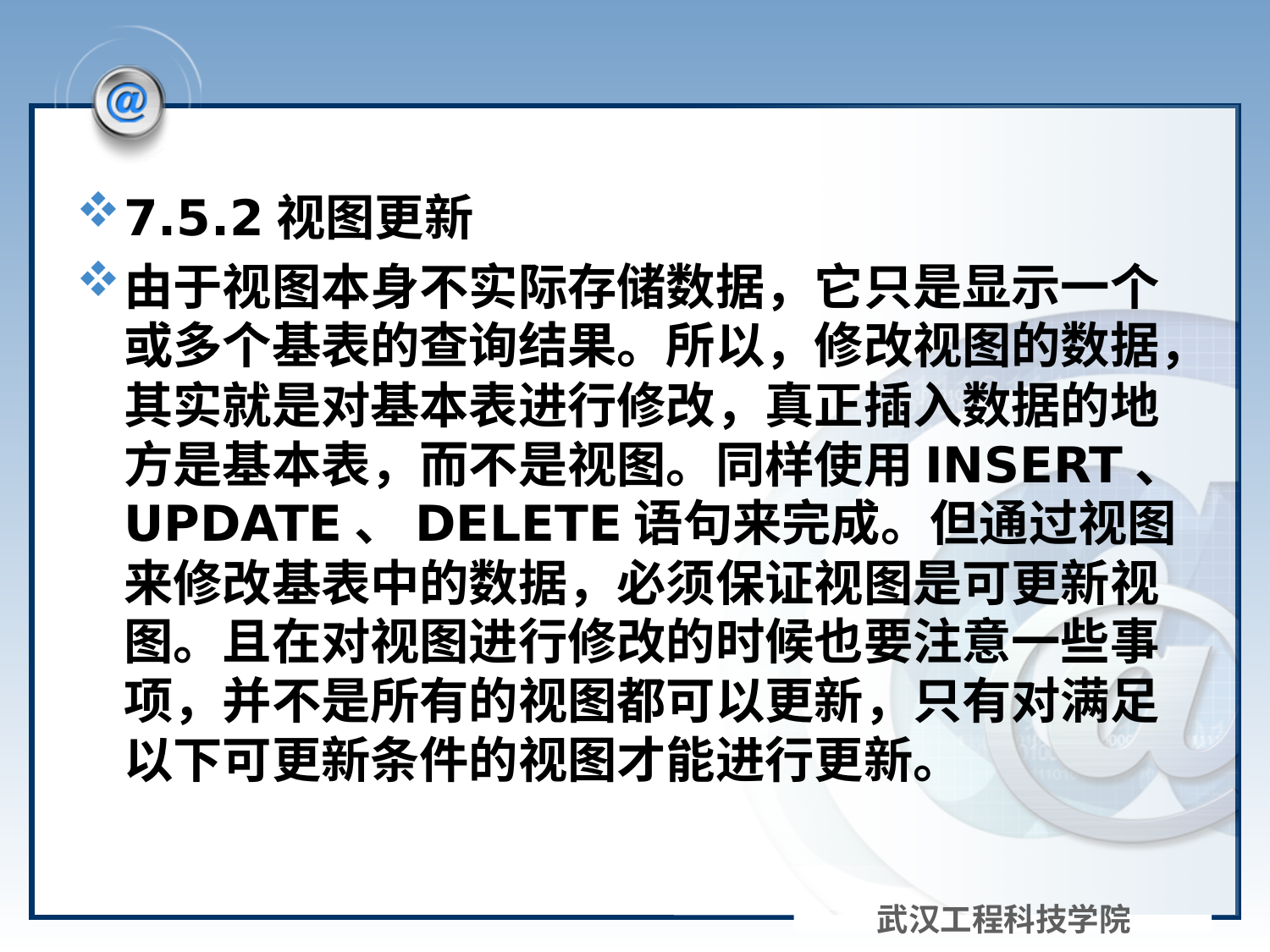

#
7.5.2视图更新
由于视图本身不实际存储数据，它只是显示一个或多个基表的查询结果。所以，修改视图的数据，其实就是对基本表进行修改，真正插入数据的地方是基本表，而不是视图。同样使用INSERT、UPDATE、DELETE语句来完成。但通过视图来修改基表中的数据，必须保证视图是可更新视图。且在对视图进行修改的时候也要注意一些事项，并不是所有的视图都可以更新，只有对满足以下可更新条件的视图才能进行更新。

武汉工程科技学院